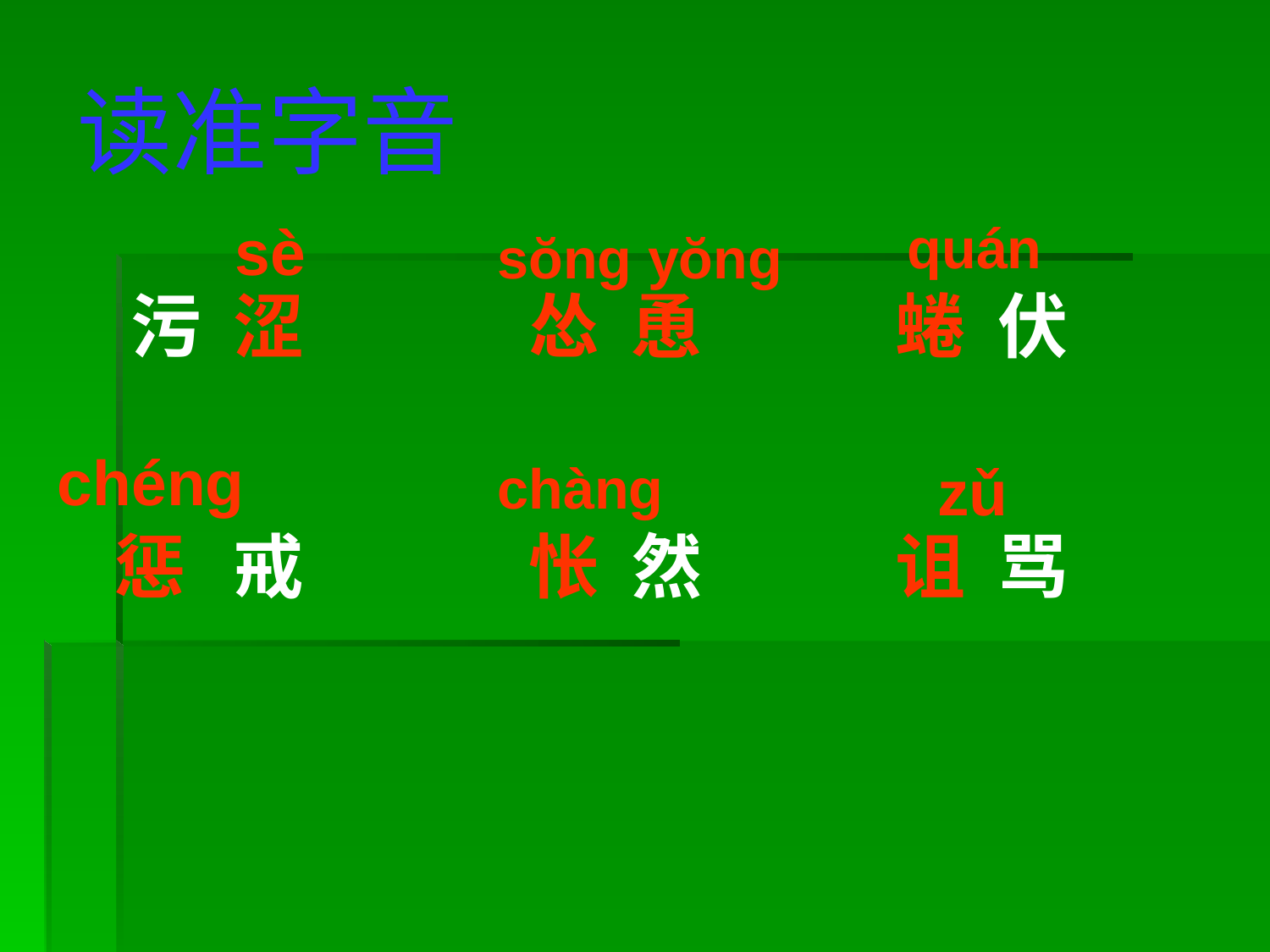

读准字音
 sè
quán
sŏng yŏng
      污  涩              怂  恿            蜷  伏

     惩   戒              怅  然            诅  骂

chéng
chàng
zǔ